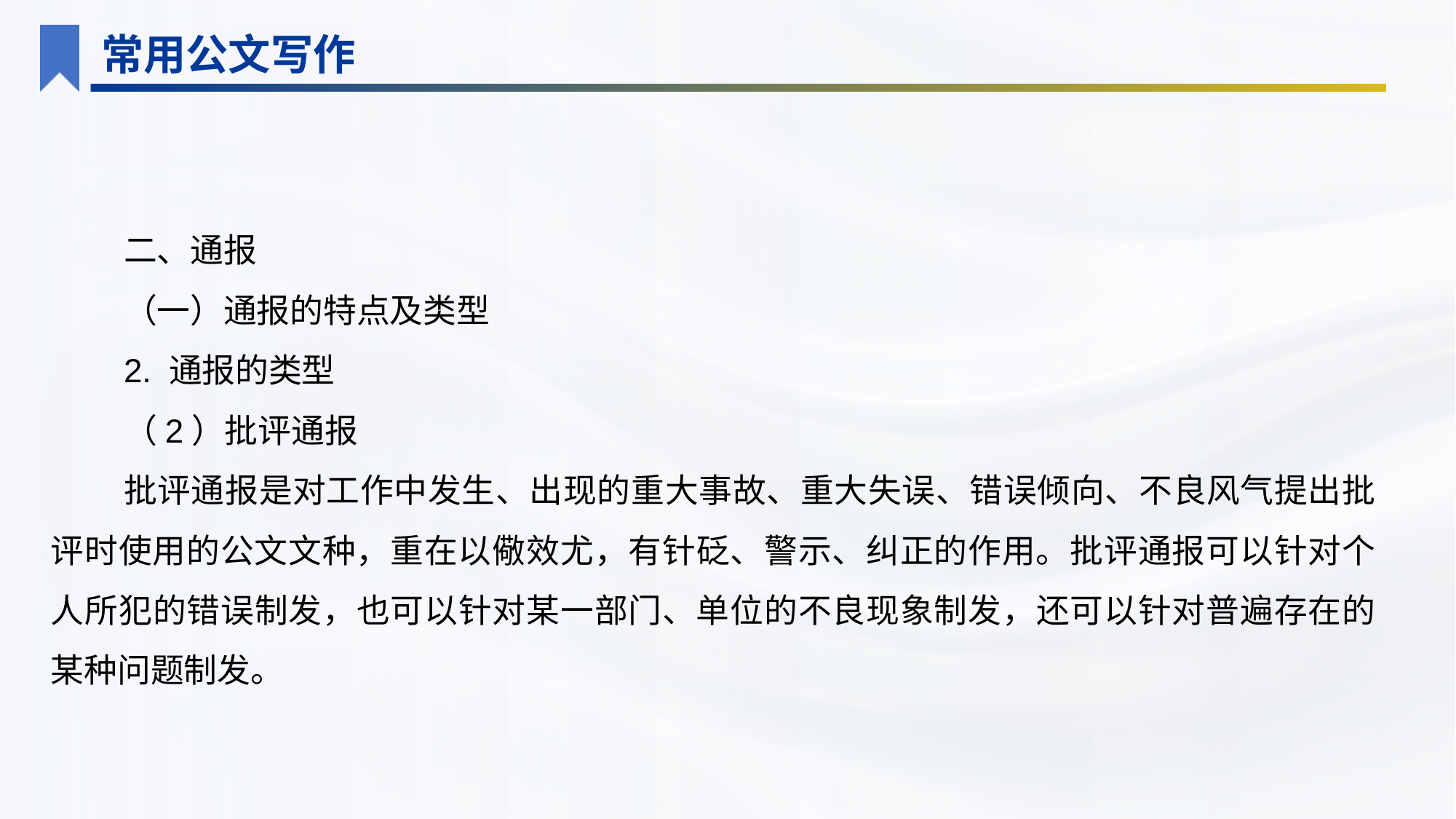

常用公文写作
二、通报
（一）通报的特点及类型
2. 通报的类型
（2）批评通报
批评通报是对工作中发生、出现的重大事故、重大失误、错误倾向、不良风气提出批评时使用的公文文种，重在以儆效尤，有针砭、警示、纠正的作用。批评通报可以针对个人所犯的错误制发，也可以针对某一部门、单位的不良现象制发，还可以针对普遍存在的某种问题制发。